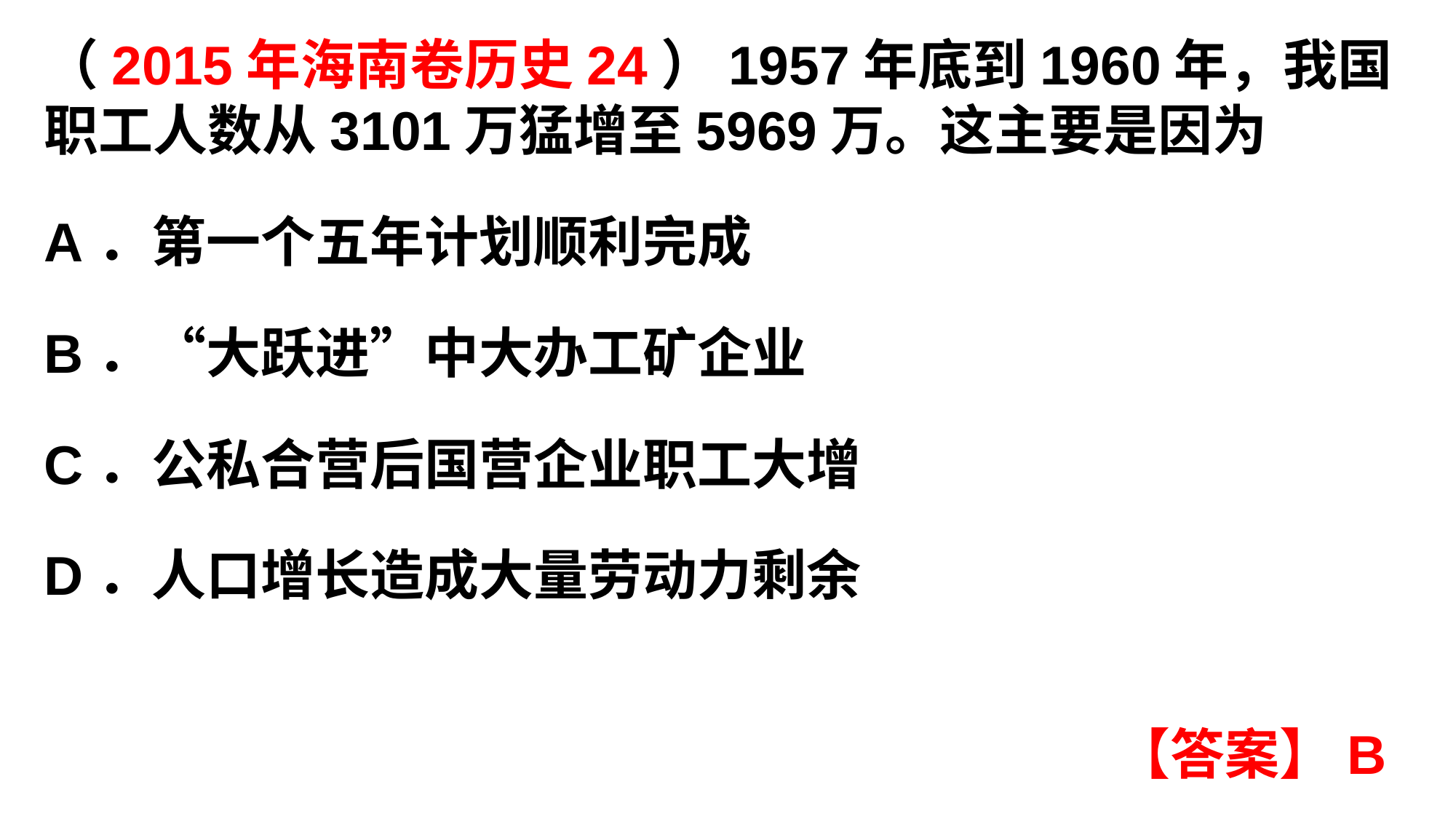

（2015年海南卷历史24）1957年底到1960年，我国职工人数从3101万猛增至5969万。这主要是因为A．第一个五年计划顺利完成
B．“大跃进”中大办工矿企业C．公私合营后国营企业职工大增
D．人口增长造成大量劳动力剩余

【答案】B